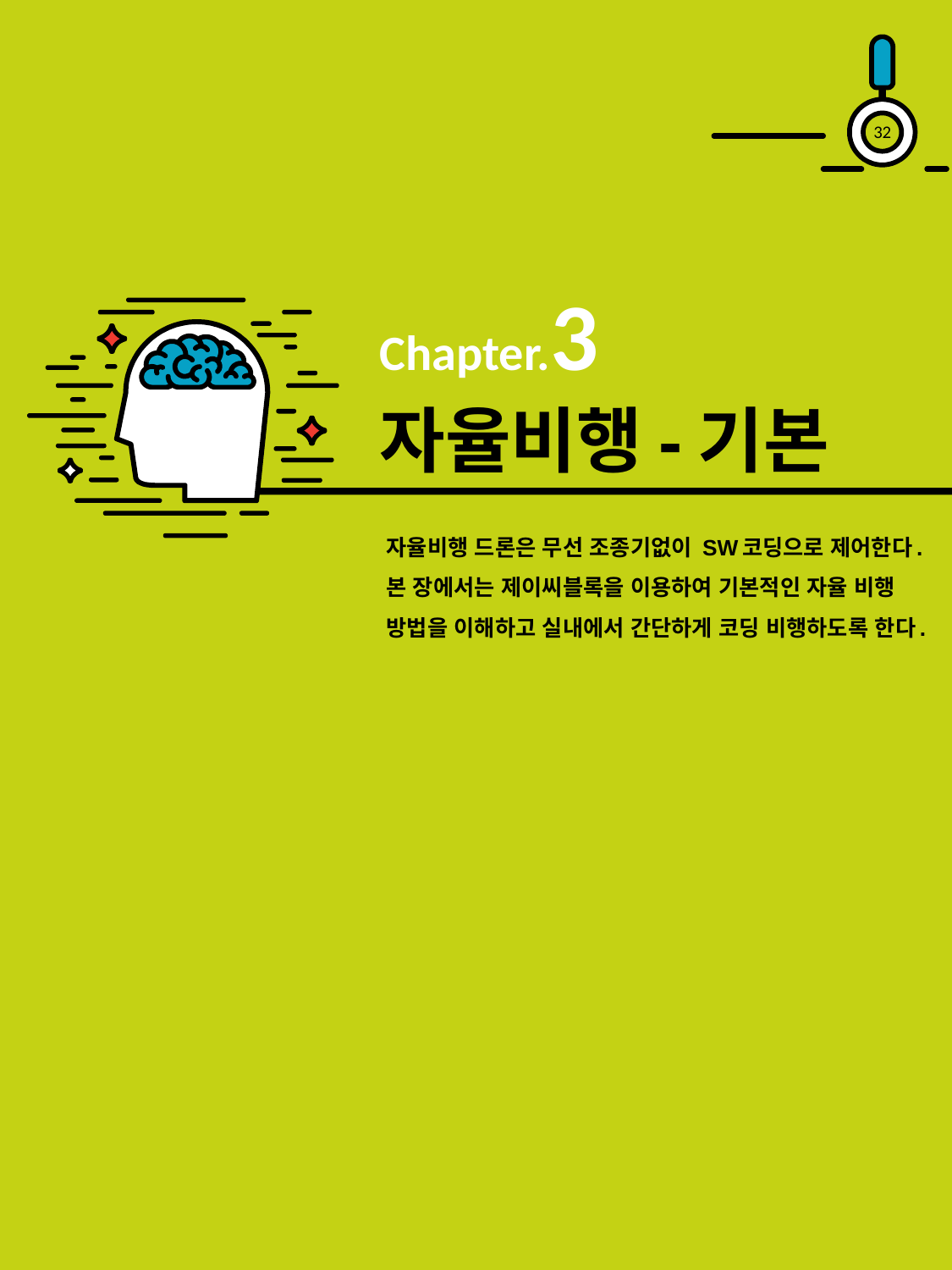

32
Chapter.3
# 자율비행-기본
자율비행 드론은 무선 조종기없이 SW코딩으로 제어한다. 본 장에서는 제이씨블록을 이용하여 기본적인 자율 비행 방법을 이해하고 실내에서 간단하게 코딩 비행하도록 한다.